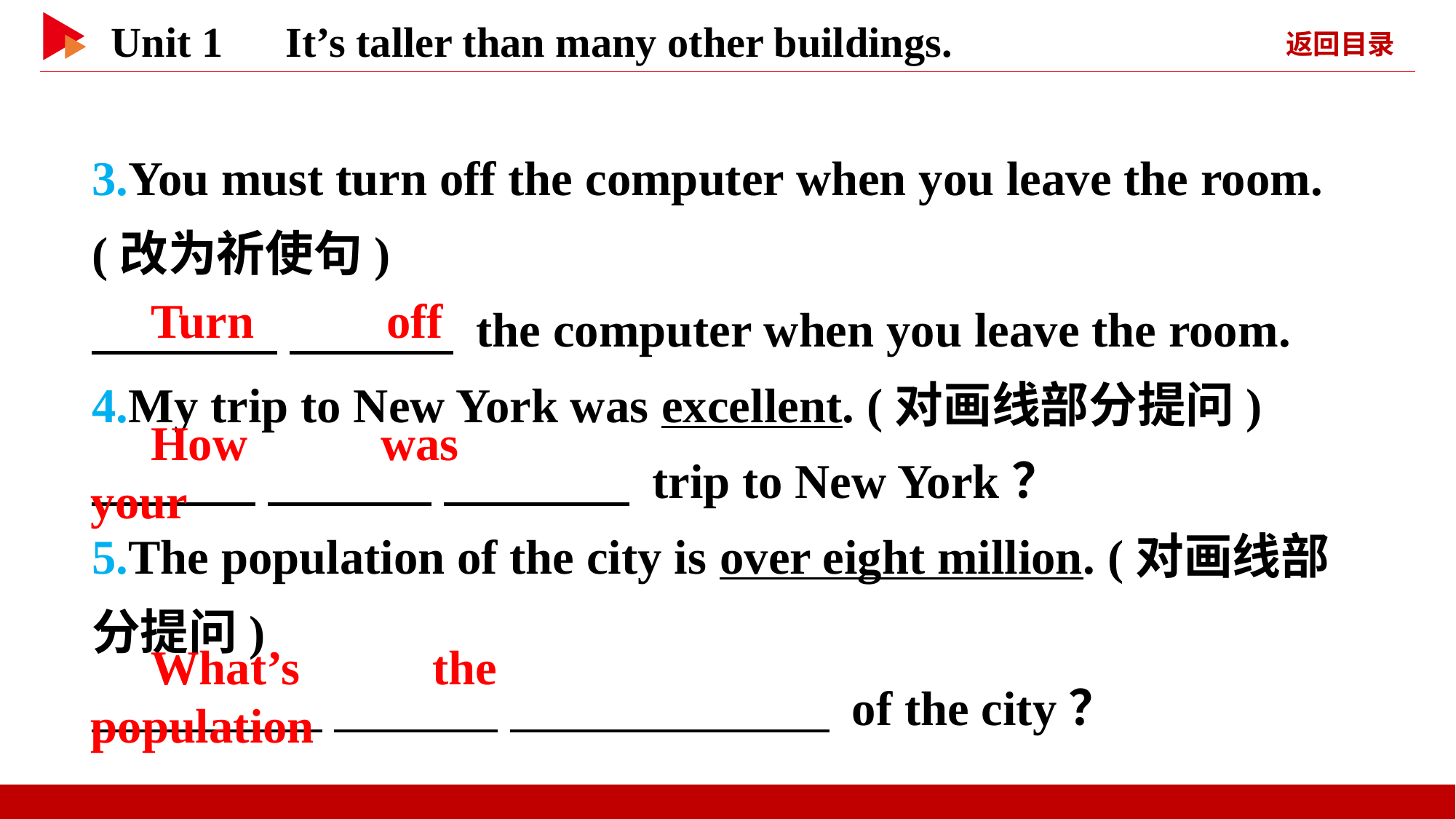

3.You must turn off the computer when you leave the room. (改为祈使句)
　        　 　      　 the computer when you leave the room.
4.My trip to New York was excellent. (对画线部分提问)
　      　 　      　 　        　 trip to New York？
5.The population of the city is over eight million. (对画线部分提问)
　            　 　      　 　                    　 of the city？
　Turn　 　off
　How　 　was　 　your
　What’s　 　the　 　population